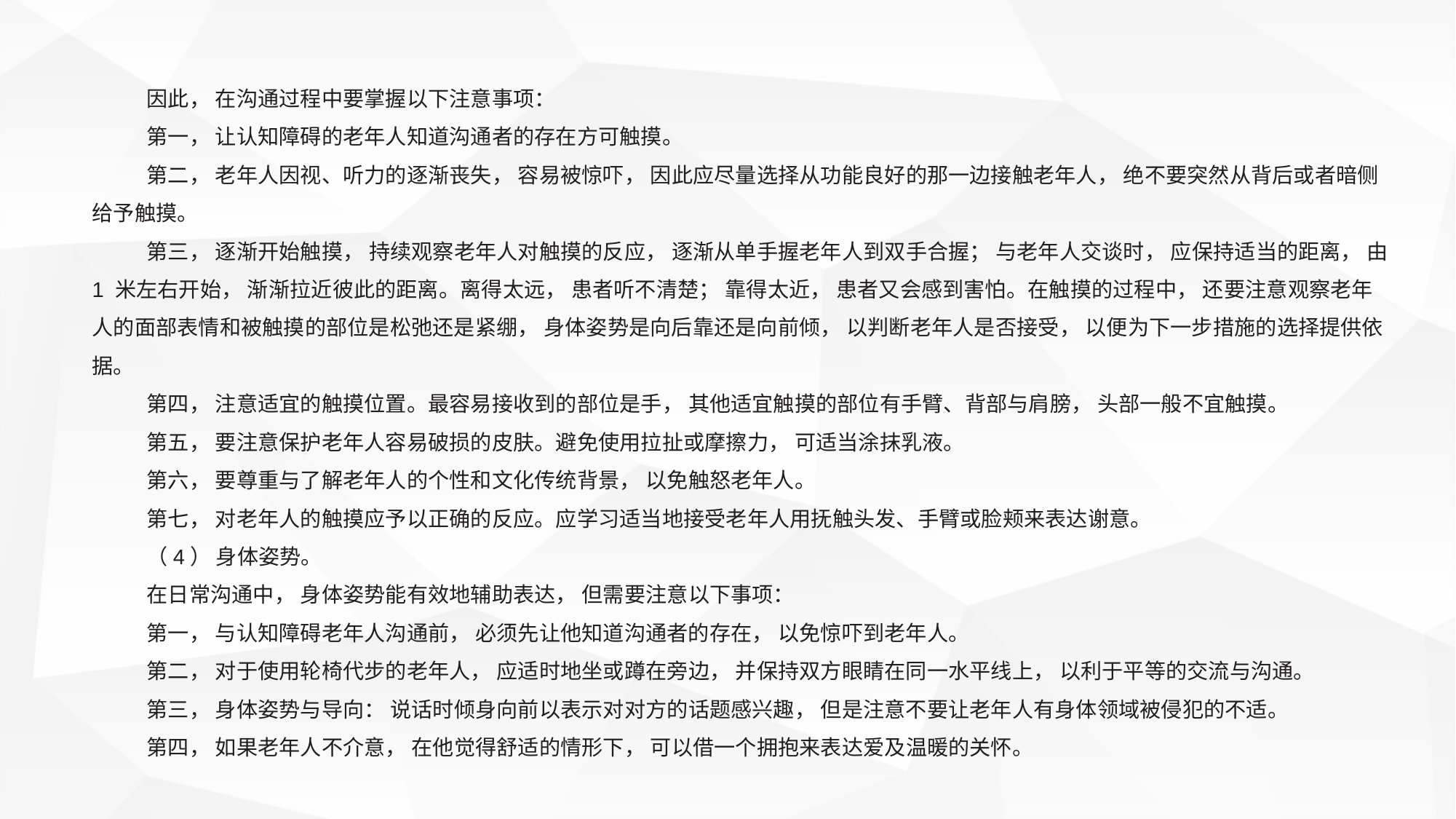

因此， 在沟通过程中要掌握以下注意事项：
第一， 让认知障碍的老年人知道沟通者的存在方可触摸。
第二， 老年人因视、听力的逐渐丧失， 容易被惊吓， 因此应尽量选择从功能良好的那一边接触老年人， 绝不要突然从背后或者暗侧给予触摸。
第三， 逐渐开始触摸， 持续观察老年人对触摸的反应， 逐渐从单手握老年人到双手合握； 与老年人交谈时， 应保持适当的距离， 由1 米左右开始， 渐渐拉近彼此的距离。离得太远， 患者听不清楚； 靠得太近， 患者又会感到害怕。在触摸的过程中， 还要注意观察老年人的面部表情和被触摸的部位是松弛还是紧绷， 身体姿势是向后靠还是向前倾， 以判断老年人是否接受， 以便为下一步措施的选择提供依据。
第四， 注意适宜的触摸位置。最容易接收到的部位是手， 其他适宜触摸的部位有手臂、背部与肩膀， 头部一般不宜触摸。
第五， 要注意保护老年人容易破损的皮肤。避免使用拉扯或摩擦力， 可适当涂抹乳液。
第六， 要尊重与了解老年人的个性和文化传统背景， 以免触怒老年人。
第七， 对老年人的触摸应予以正确的反应。应学习适当地接受老年人用抚触头发、手臂或脸颊来表达谢意。
（4） 身体姿势。
在日常沟通中， 身体姿势能有效地辅助表达， 但需要注意以下事项：
第一， 与认知障碍老年人沟通前， 必须先让他知道沟通者的存在， 以免惊吓到老年人。
第二， 对于使用轮椅代步的老年人， 应适时地坐或蹲在旁边， 并保持双方眼睛在同一水平线上， 以利于平等的交流与沟通。
第三， 身体姿势与导向： 说话时倾身向前以表示对对方的话题感兴趣， 但是注意不要让老年人有身体领域被侵犯的不适。
第四， 如果老年人不介意， 在他觉得舒适的情形下， 可以借一个拥抱来表达爱及温暖的关怀。